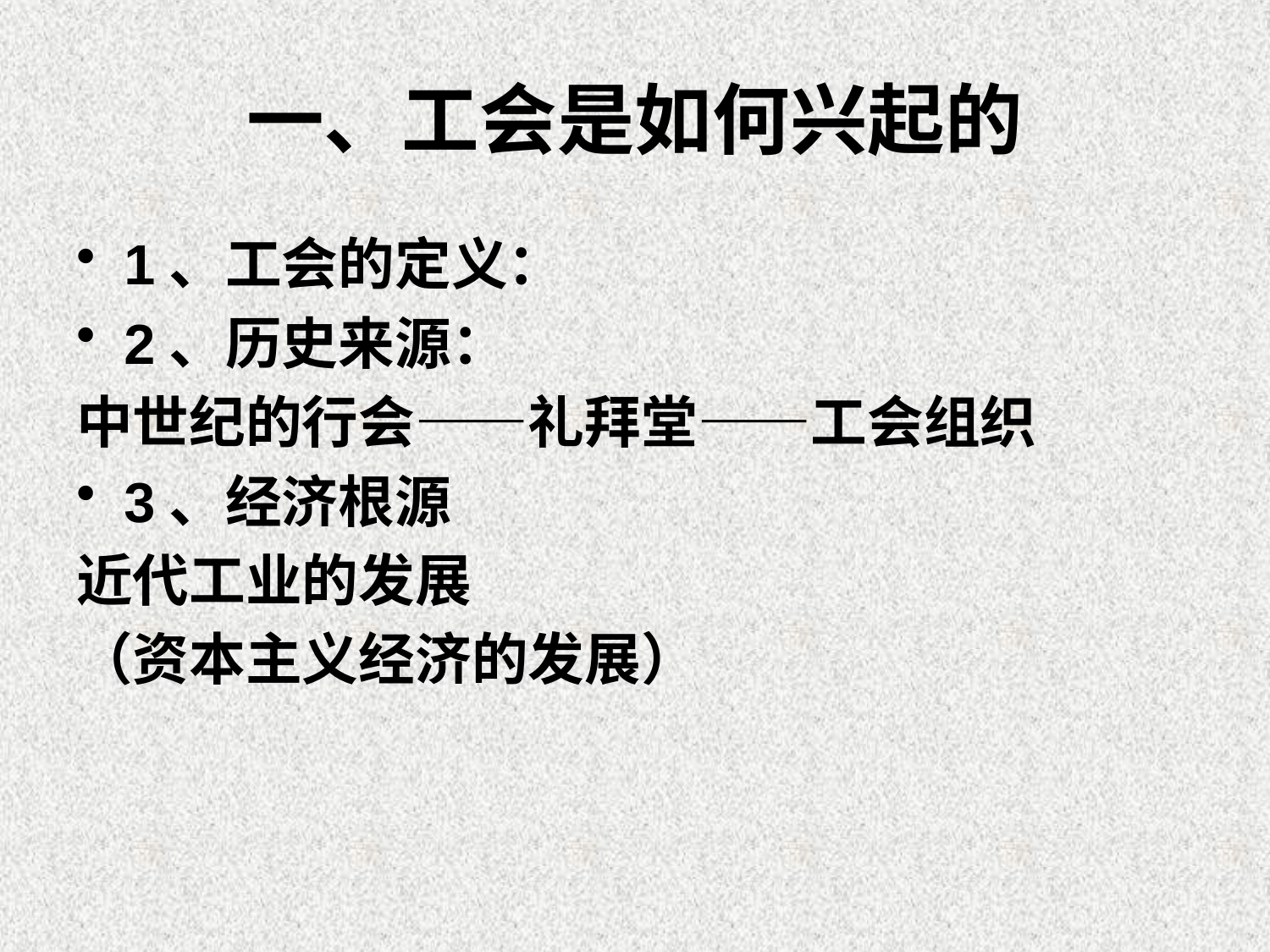

一、工会是如何兴起的
1、工会的定义：
2、历史来源：
中世纪的行会——礼拜堂——工会组织
3、经济根源
近代工业的发展
（资本主义经济的发展）